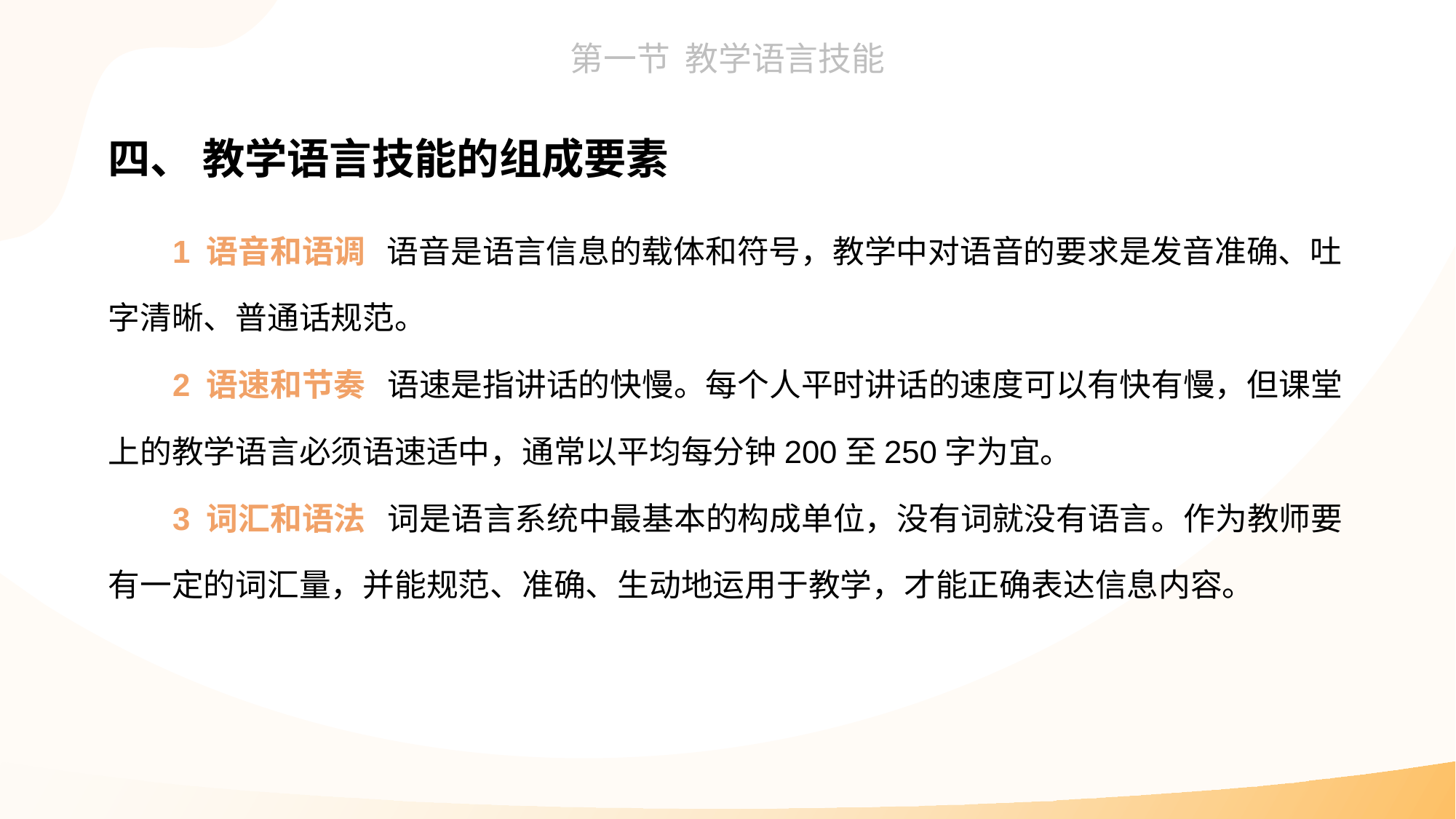

四、 教学语言技能的组成要素
1 语音和语调   语音是语言信息的载体和符号，教学中对语音的要求是发音准确、吐字清晰、普通话规范。
2 语速和节奏   语速是指讲话的快慢。每个人平时讲话的速度可以有快有慢，但课堂上的教学语言必须语速适中，通常以平均每分钟200至250字为宜。
3 词汇和语法   词是语言系统中最基本的构成单位，没有词就没有语言。作为教师要有一定的词汇量，并能规范、准确、生动地运用于教学，才能正确表达信息内容。